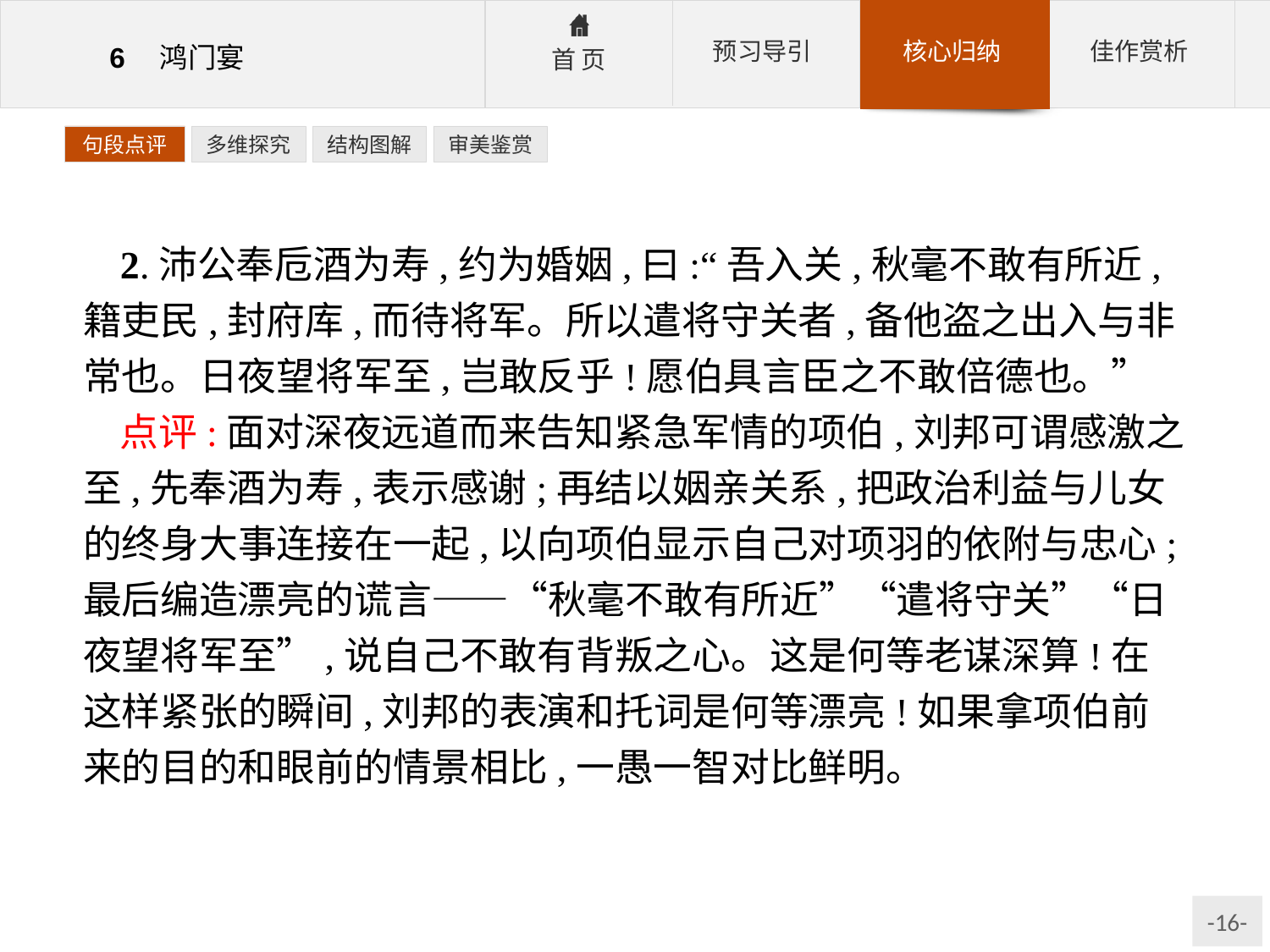

句段点评
多维探究
结构图解
审美鉴赏
2.沛公奉卮酒为寿,约为婚姻,曰:“吾入关,秋毫不敢有所近,籍吏民,封府库,而待将军。所以遣将守关者,备他盗之出入与非常也。日夜望将军至,岂敢反乎!愿伯具言臣之不敢倍德也。”
点评:面对深夜远道而来告知紧急军情的项伯,刘邦可谓感激之至,先奉酒为寿,表示感谢;再结以姻亲关系,把政治利益与儿女的终身大事连接在一起,以向项伯显示自己对项羽的依附与忠心;最后编造漂亮的谎言——“秋毫不敢有所近”“遣将守关”“日夜望将军至”,说自己不敢有背叛之心。这是何等老谋深算!在这样紧张的瞬间,刘邦的表演和托词是何等漂亮!如果拿项伯前来的目的和眼前的情景相比,一愚一智对比鲜明。